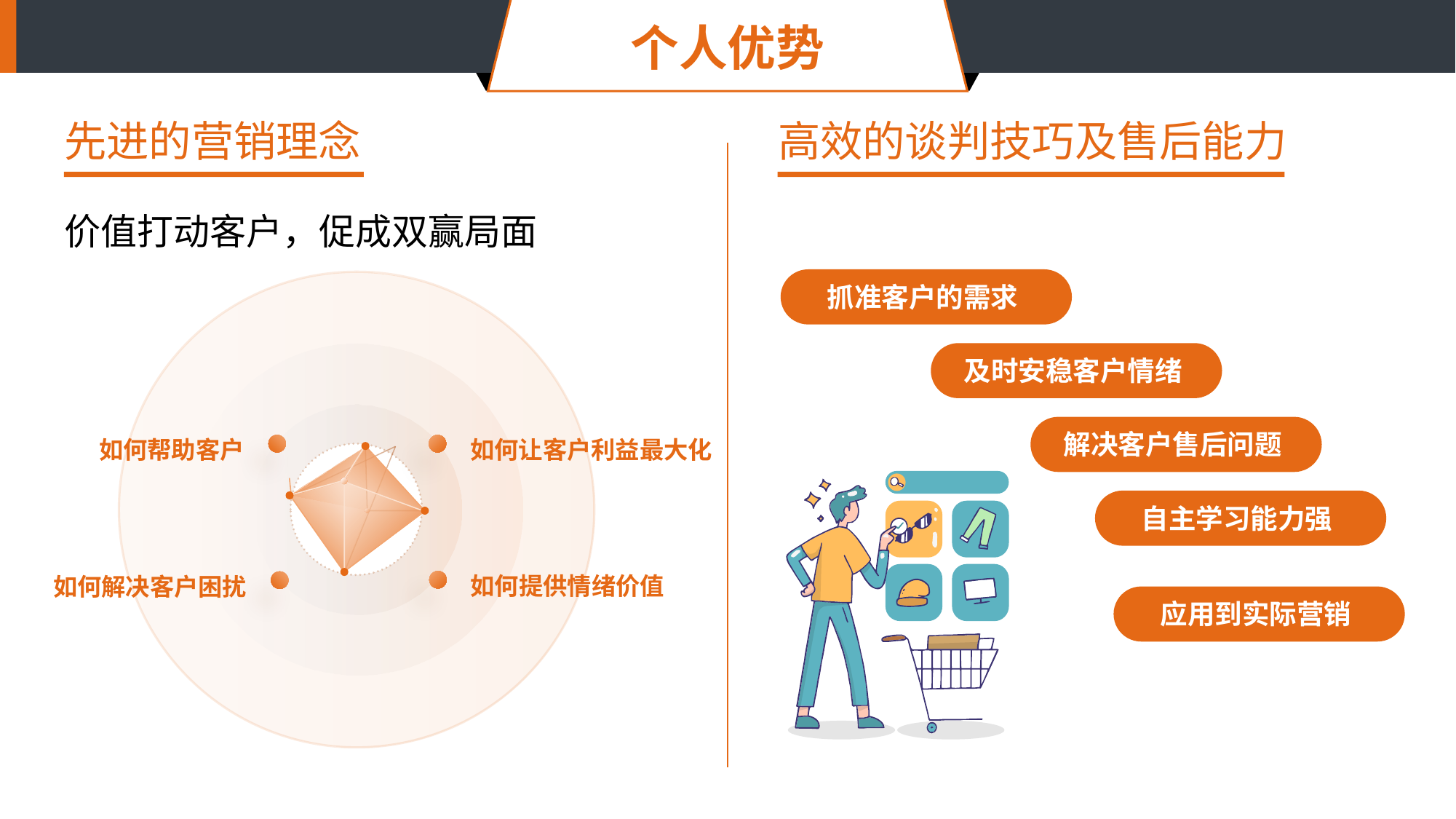

个人优势

先进的营销理念
高效的谈判技巧及售后能力

价值打动客户，促成双赢局面

抓准客户的需求

及时安稳客户情绪

解决客户售后问题

自主学习能力强

应用到实际营销

如何帮助客户
如何让客户利益最大化

如何提供情绪价值
如何解决客户困扰